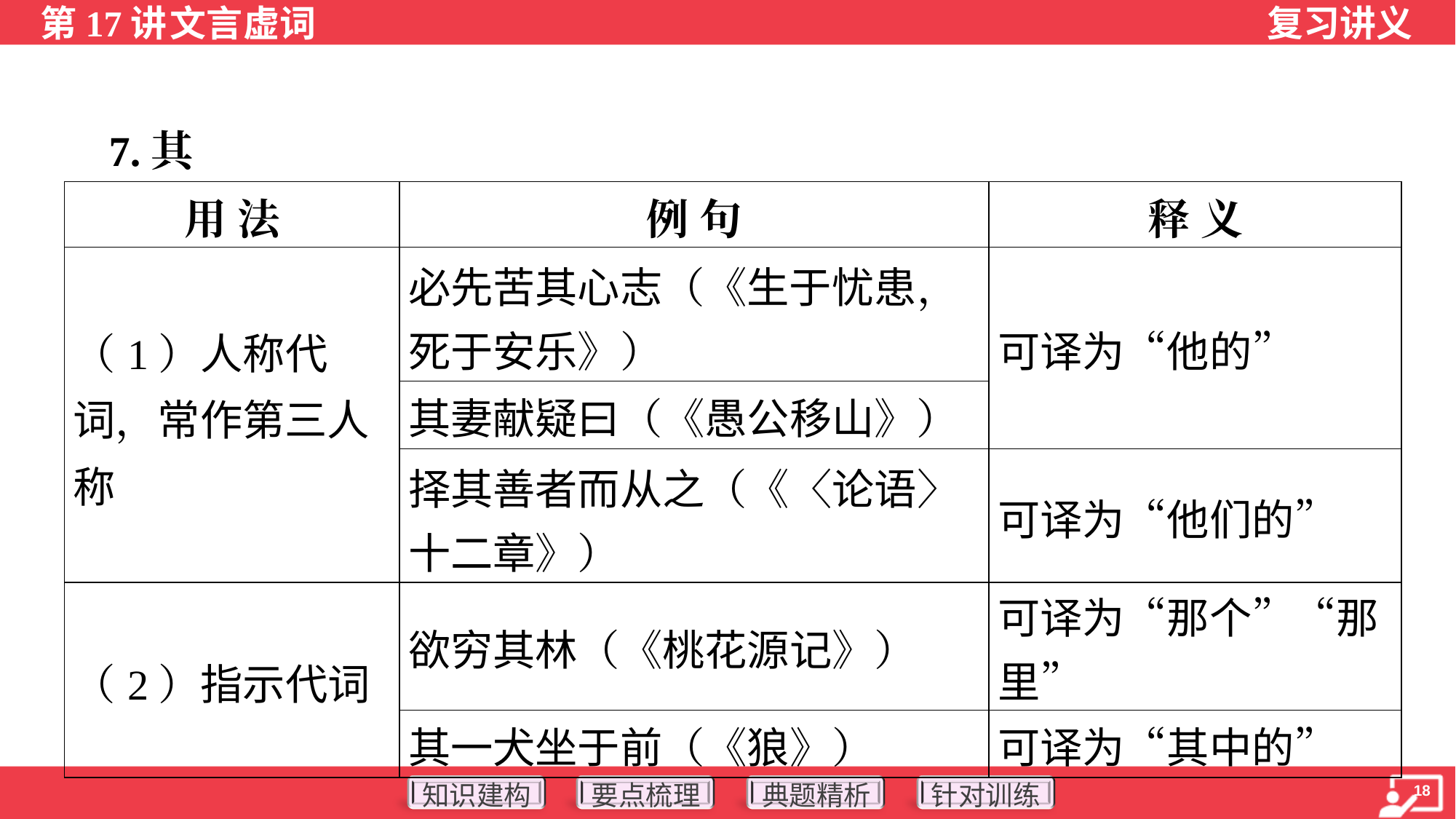

7.其
| 用 法 | 例 句 | 释 义 |
| --- | --- | --- |
| （1）人称代词，常作第三人称 | 必先苦其心志（《生于忧患， 死于安乐》） | 可译为“他的” |
|  | 其妻献疑曰（《愚公移山》） |  |
|  | 择其善者而从之（《〈论语〉 十二章》） | 可译为“他们的” |
| （2）指示代词 | 欲穷其林（《桃花源记》） | 可译为“那个”“那里” |
|  | 其一犬坐于前（《狼》） | 可译为“其中的” |